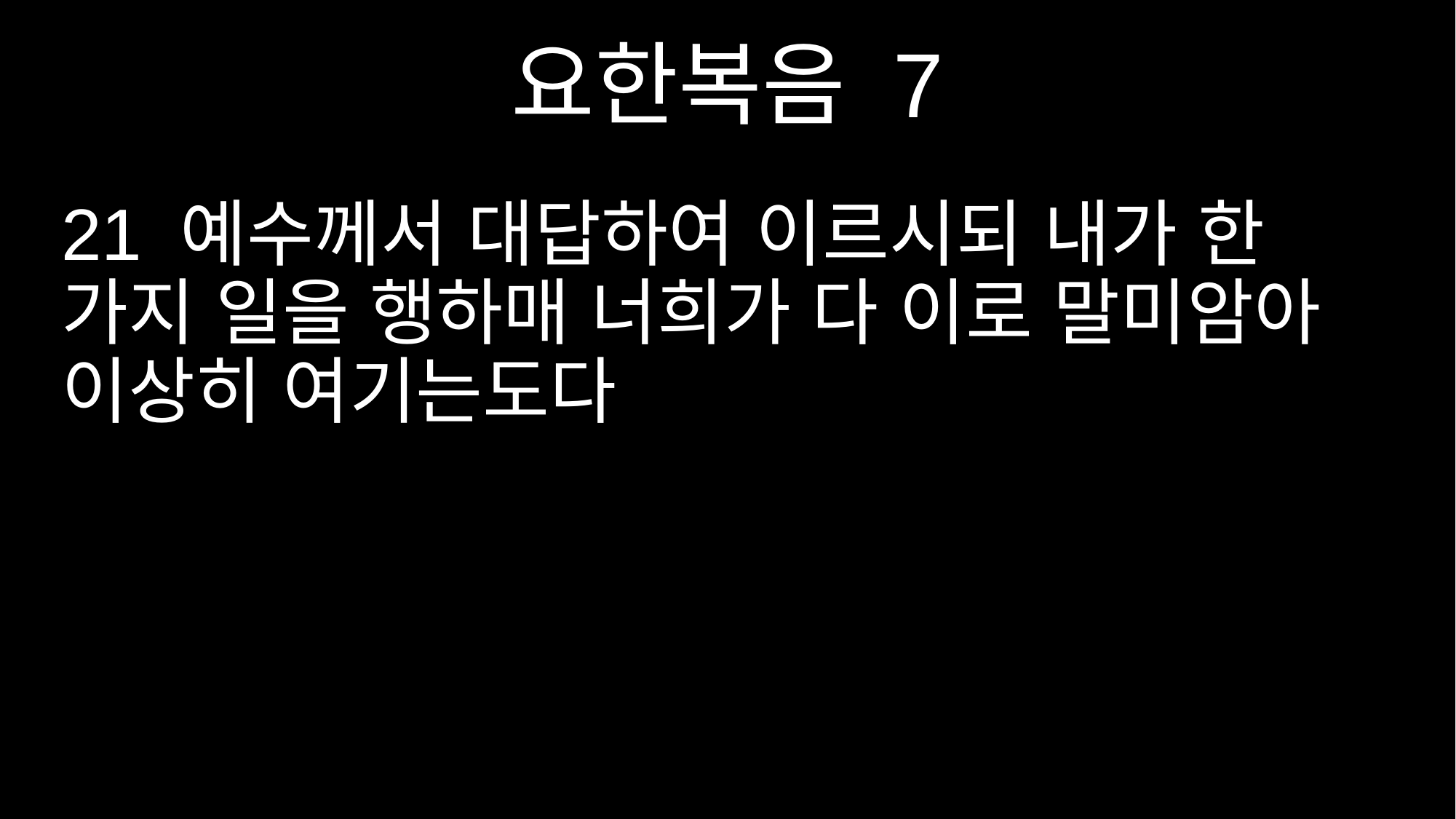

요한복음 7
21 예수께서 대답하여 이르시되 내가 한 가지 일을 행하매 너희가 다 이로 말미암아 이상히 여기는도다